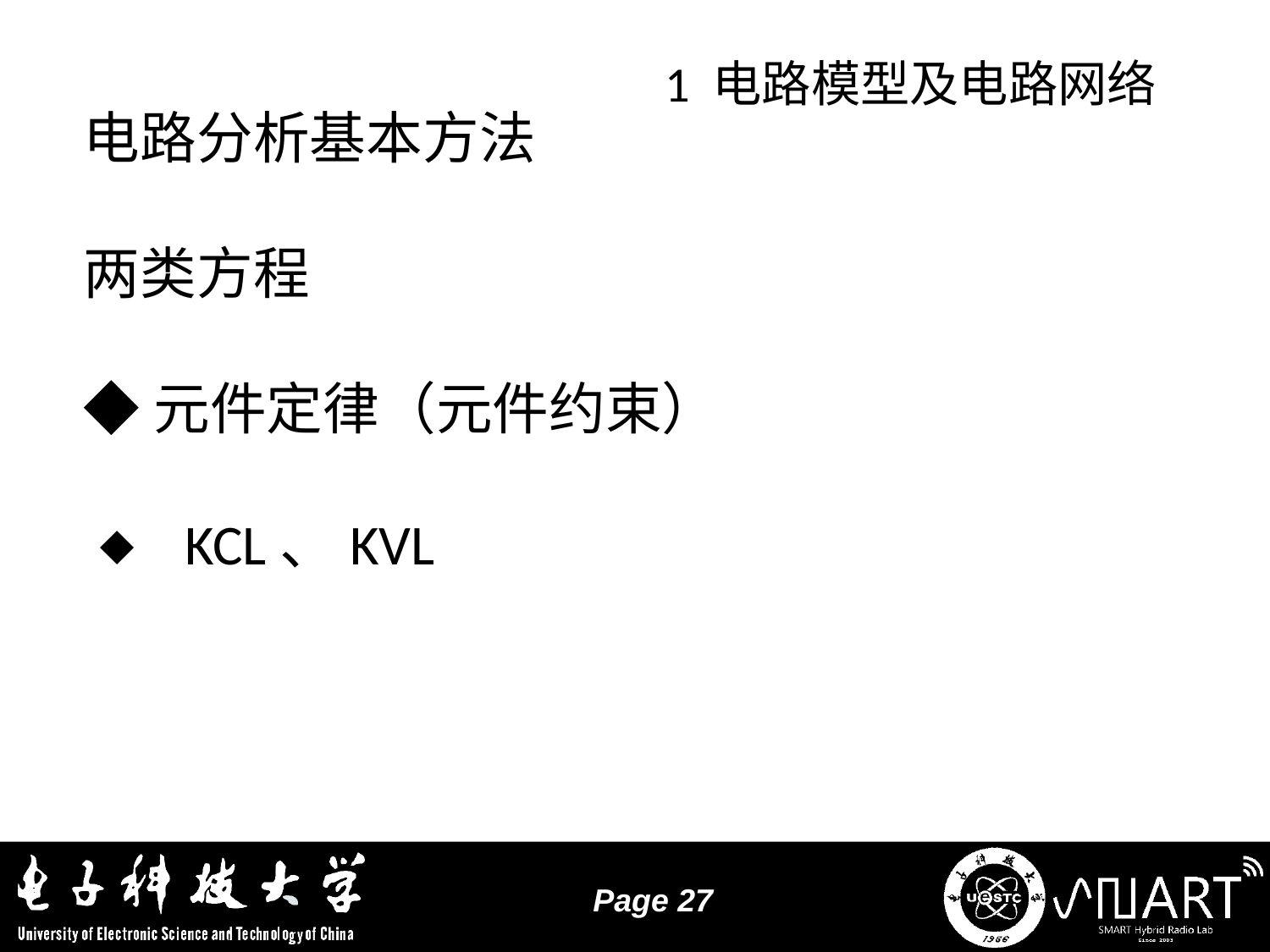

1 电路模型及电路网络
电路分析基本方法

两类方程

◆元件定律（元件约束）

◆ KCL、KVL